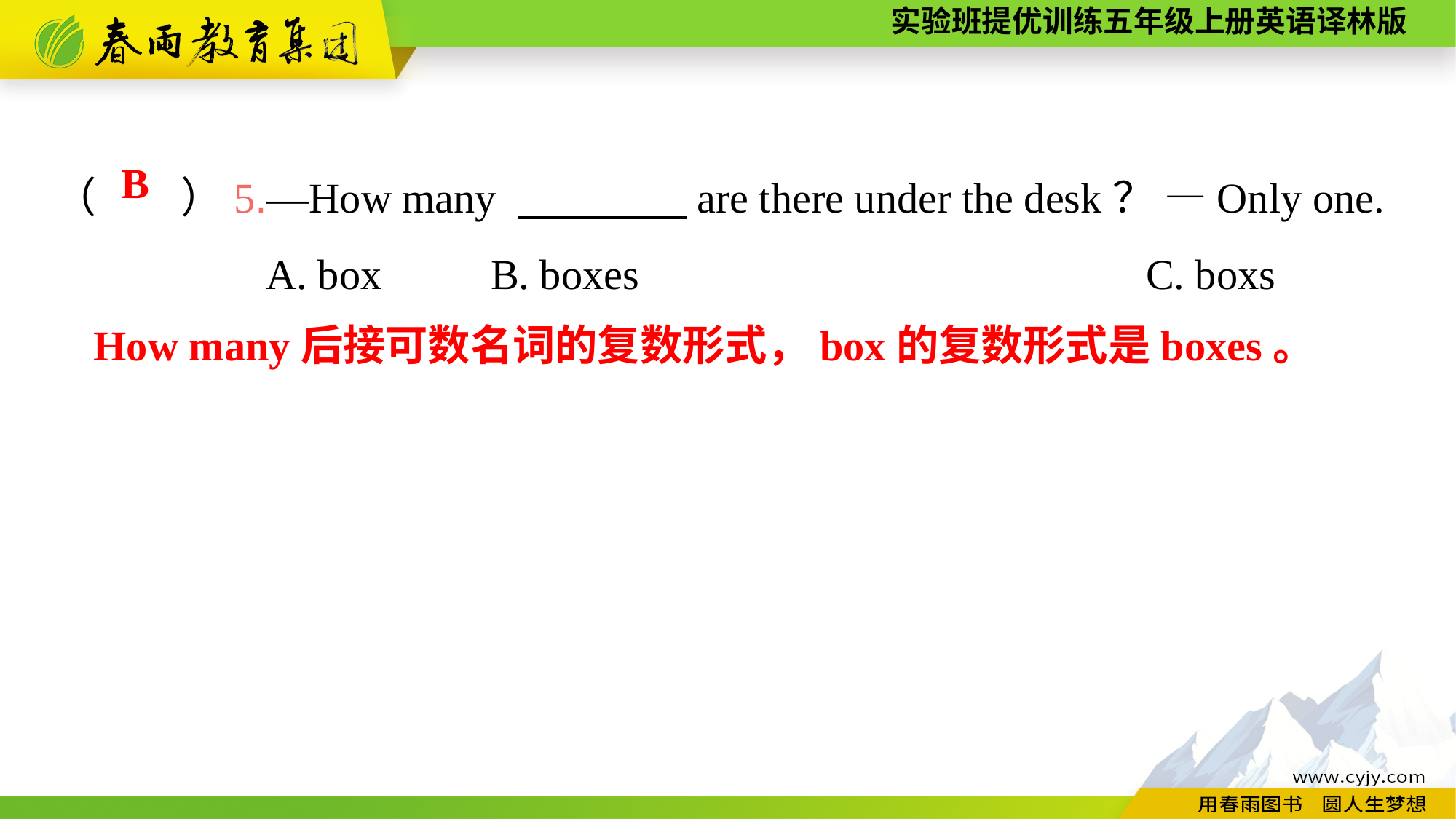

（　　）5.—How many 　　　　are there under the desk？ —Only one.
A. box	B. boxes					C. boxs
B
How many后接可数名词的复数形式，box的复数形式是boxes。